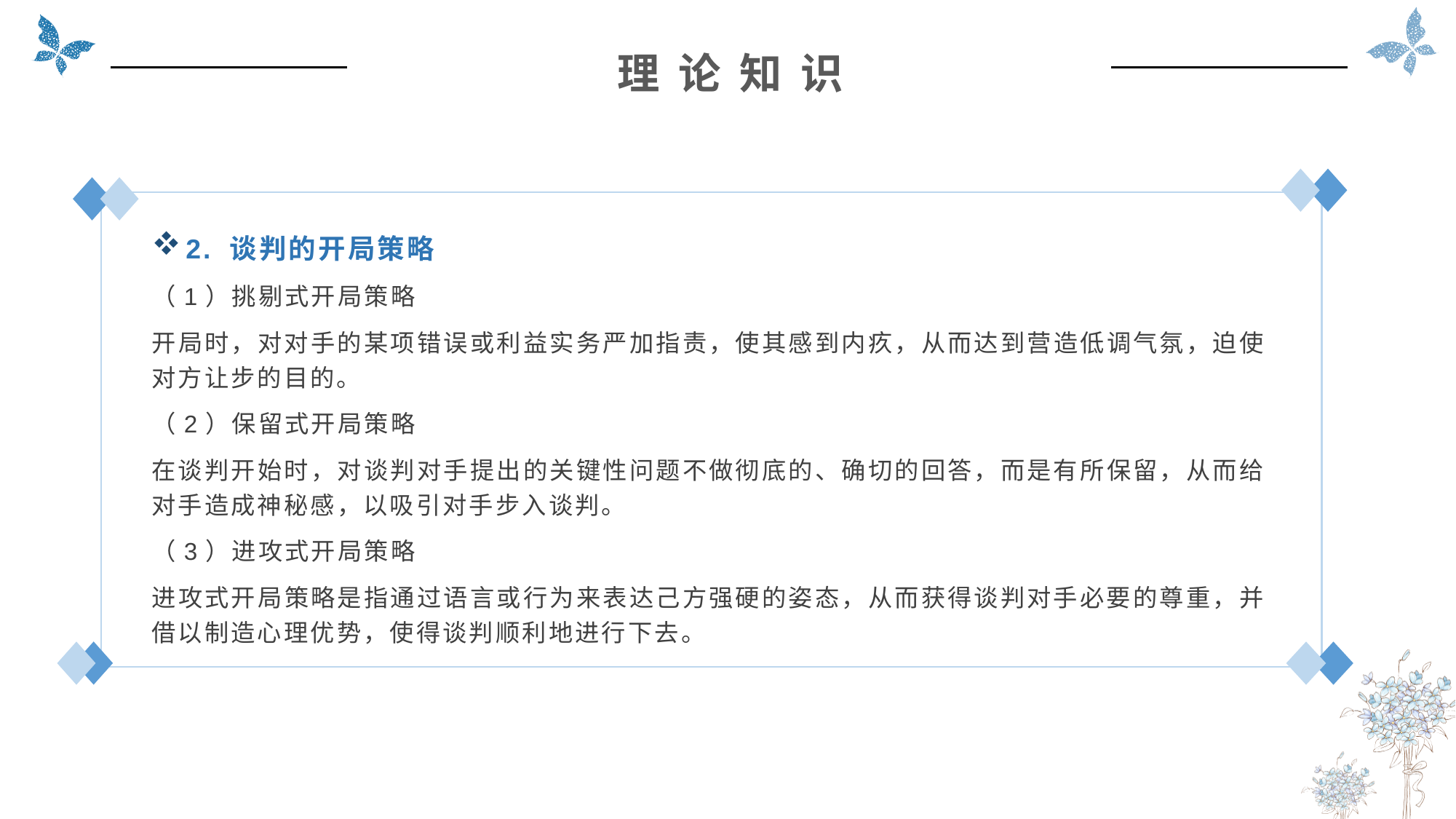

理 论 知 识

2. 谈判的开局策略
（1）挑剔式开局策略
开局时，对对手的某项错误或利益实务严加指责，使其感到内疚，从而达到营造低调气氛，迫使对方让步的目的。
（2）保留式开局策略
在谈判开始时，对谈判对手提出的关键性问题不做彻底的、确切的回答，而是有所保留，从而给对手造成神秘感，以吸引对手步入谈判。
（3）进攻式开局策略
进攻式开局策略是指通过语言或行为来表达己方强硬的姿态，从而获得谈判对手必要的尊重，并借以制造心理优势，使得谈判顺利地进行下去。